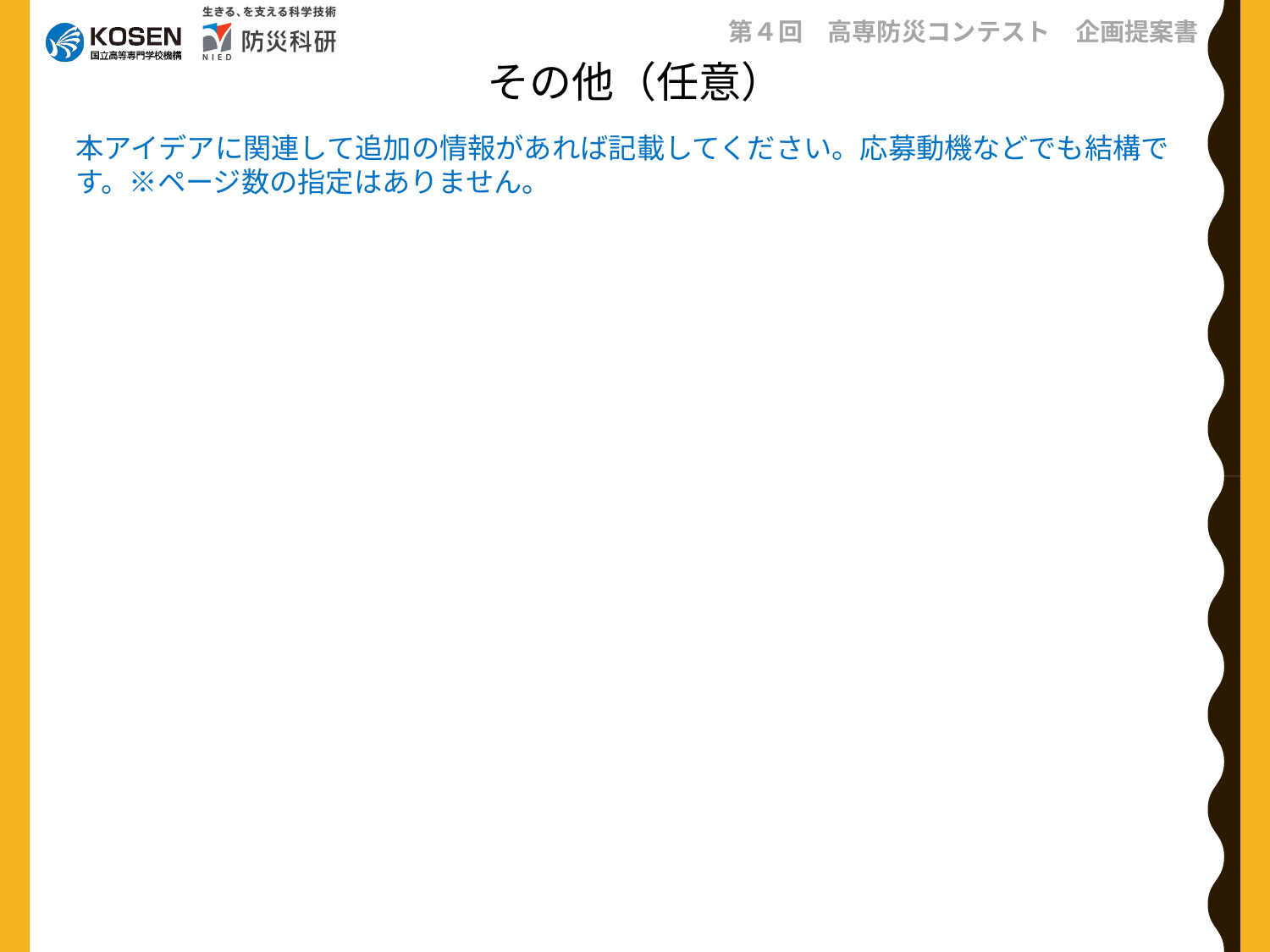

その他（任意）
本アイデアに関連して追加の情報があれば記載してください。応募動機などでも結構です。※ページ数の指定はありません。